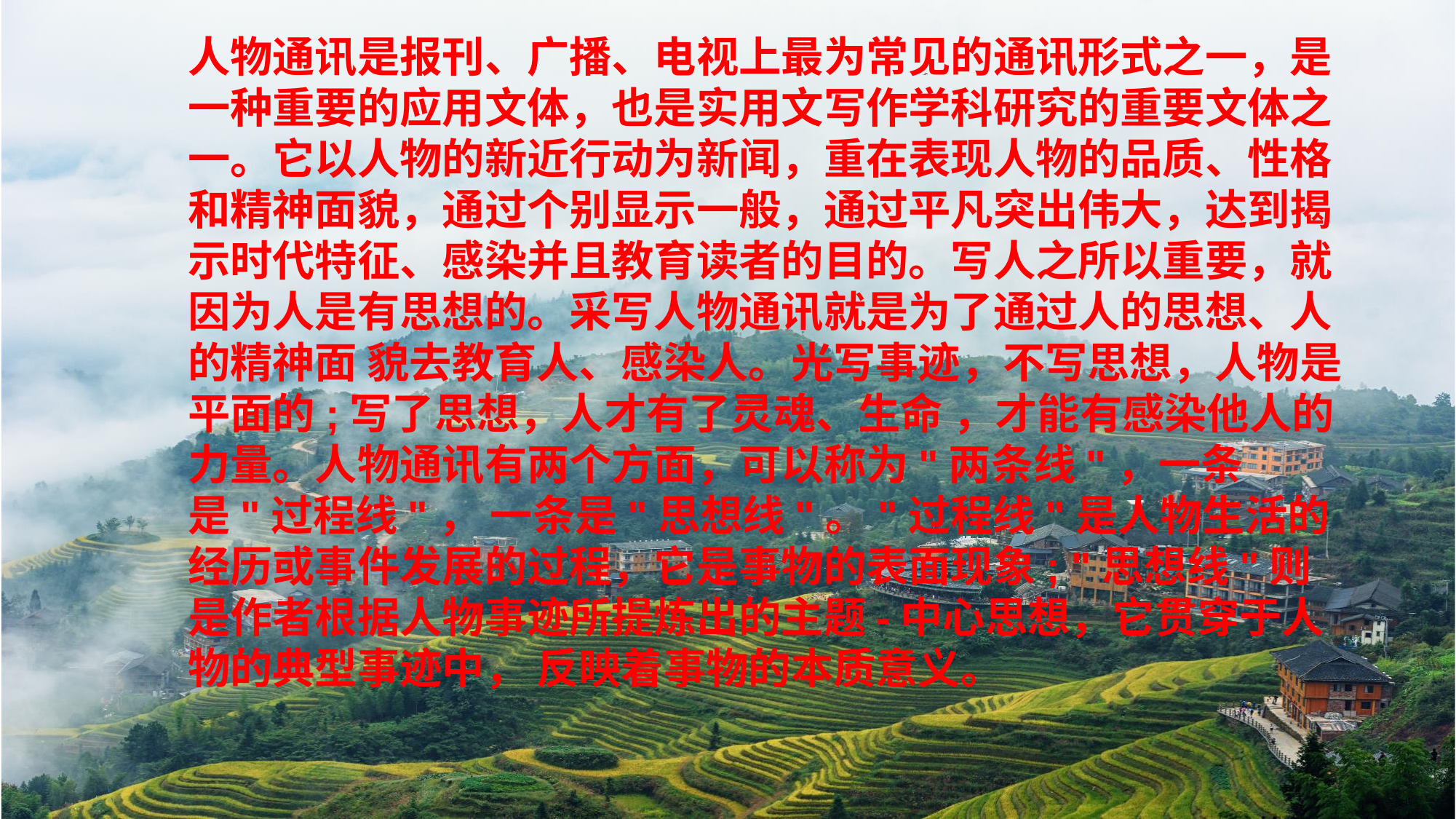

Investment generally results in acquiring an asset Investment generally results in acquiring an asset acquiring an asset Investment
稻田
人物通讯是报刊、广播、电视上最为常见的通讯形式之一，是一种重要的应用文体，也是实用文写作学科研究的重要文体之一。它以人物的新近行动为新闻，重在表现人物的品质、性格和精神面貌，通过个别显示一般，通过平凡突出伟大，达到揭示时代特征、感染并且教育读者的目的。写人之所以重要，就因为人是有思想的。采写人物通讯就是为了通过人的思想、人的精神面 貌去教育人、感染人。光写事迹，不写思想，人物是平面的;写了思想，人才有了灵魂、生命 ，才能有感染他人的力量。人物通讯有两个方面，可以称为"两条线"，一条是"过程线"， 一条是"思想线"。"过程线"是人物生活的经历或事件发展的过程，它是事物的表面现象; "思想线"则是作者根据人物事迹所提炼出的主题-中心思想，它贯穿于人物的典型事迹中， 反映着事物的本质意义。